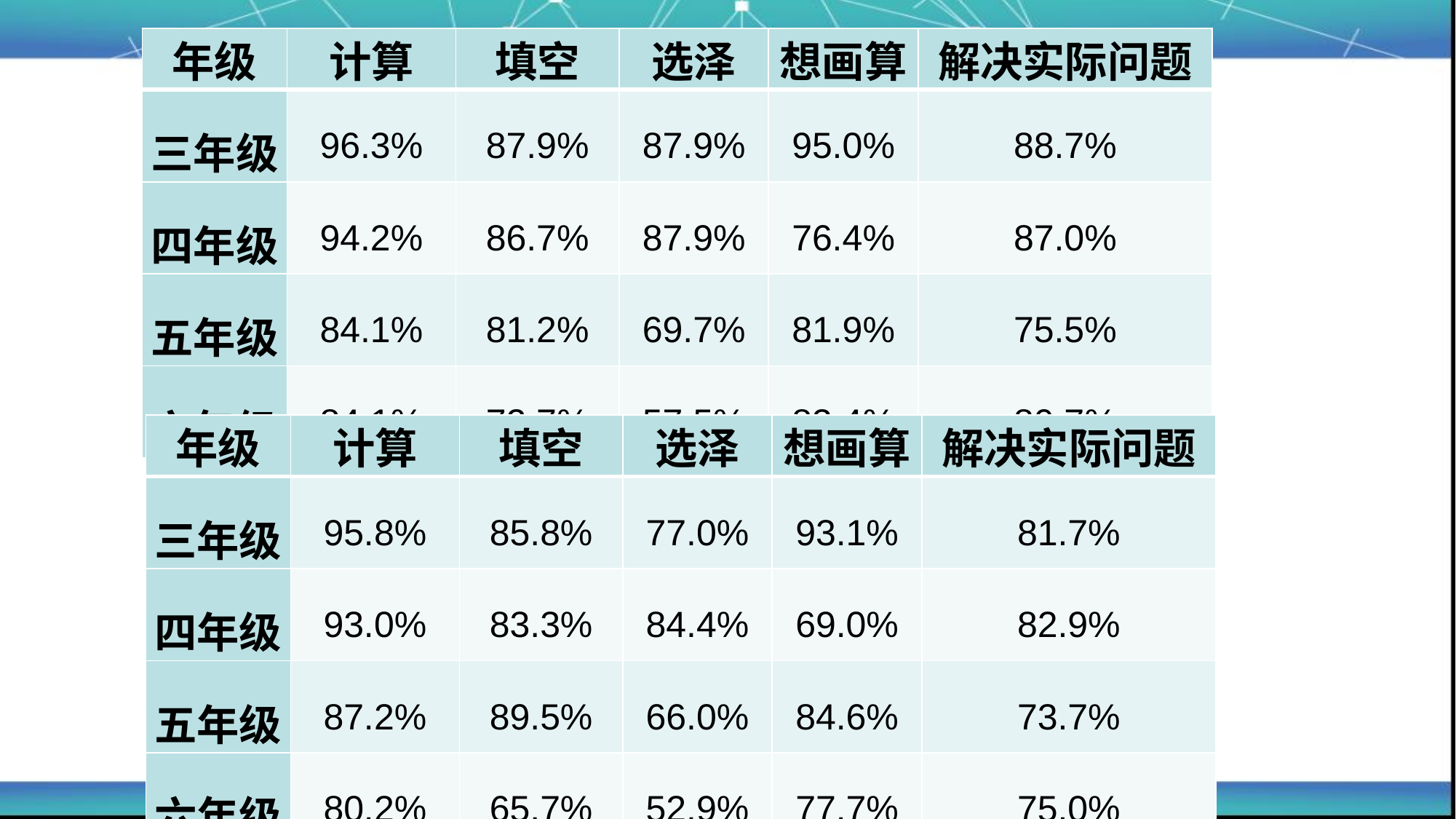

| 年级 | 计算 | 填空 | 选泽 | 想画算 | 解决实际问题 |
| --- | --- | --- | --- | --- | --- |
| 三年级 | 96.3% | 87.9% | 87.9% | 95.0% | 88.7% |
| 四年级 | 94.2% | 86.7% | 87.9% | 76.4% | 87.0% |
| 五年级 | 84.1% | 81.2% | 69.7% | 81.9% | 75.5% |
| 六年级 | 84.1% | 72.7% | 57.5% | 83.4% | 80.7% |
| 年级 | 计算 | 填空 | 选泽 | 想画算 | 解决实际问题 |
| --- | --- | --- | --- | --- | --- |
| 三年级 | 95.8% | 85.8% | 77.0% | 93.1% | 81.7% |
| 四年级 | 93.0% | 83.3% | 84.4% | 69.0% | 82.9% |
| 五年级 | 87.2% | 89.5% | 66.0% | 84.6% | 73.7% |
| 六年级 | 80.2% | 65.7% | 52.9% | 77.7% | 75.0% |